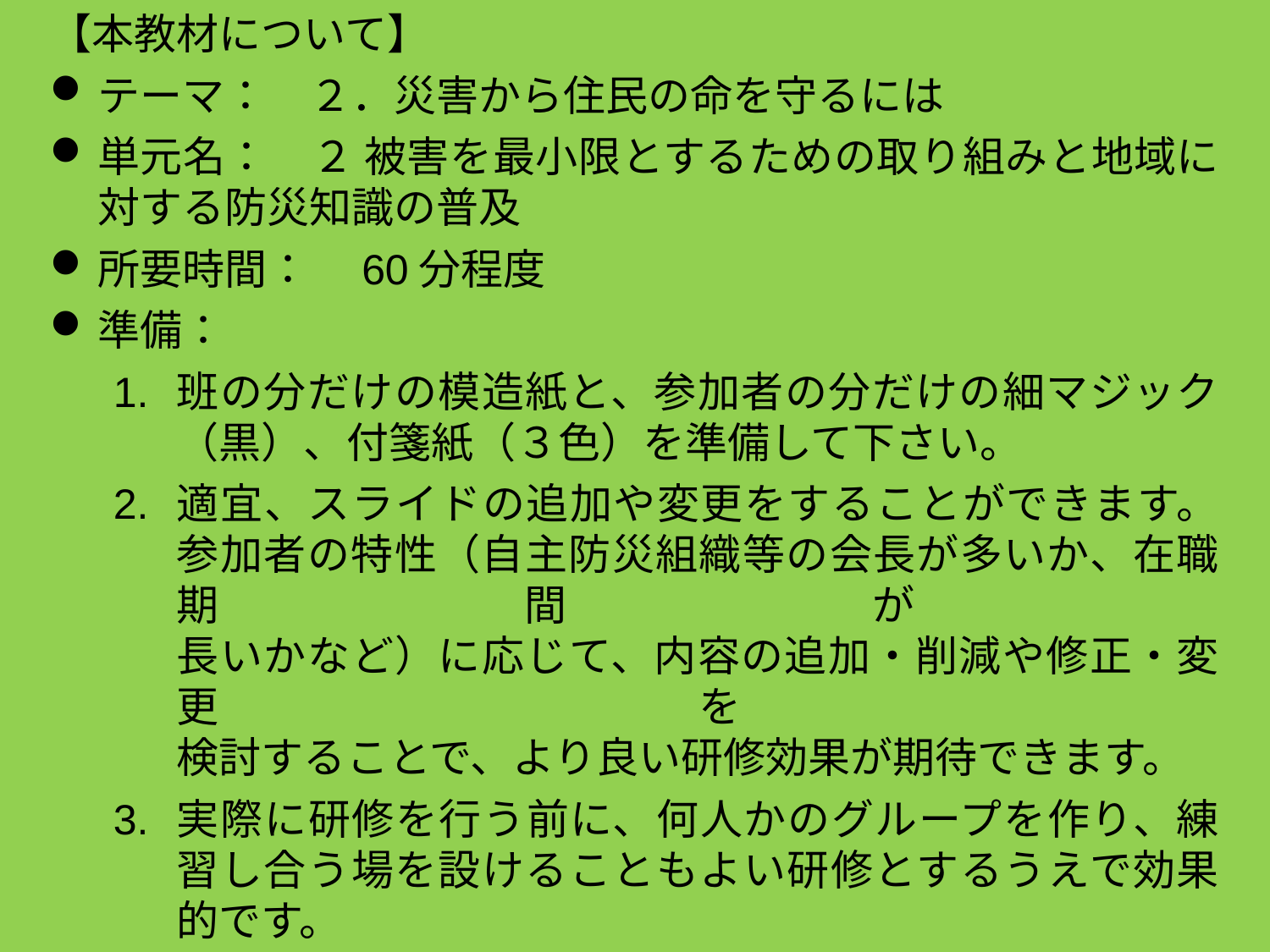

【本教材について】
テーマ：　２．災害から住民の命を守るには
単元名：　２ 被害を最小限とするための取り組みと地域に
対する防災知識の普及
所要時間：　60分程度
準備：
班の分だけの模造紙と、参加者の分だけの細マジック（黒）、付箋紙（３色）を準備して下さい。
適宜、スライドの追加や変更をすることができます。参加者の特性（自主防災組織等の会長が多いか、在職期間が
長いかなど）に応じて、内容の追加・削減や修正・変更を
検討することで、より良い研修効果が期待できます。
実際に研修を行う前に、何人かのグループを作り、練習し合う場を設けることもよい研修とするうえで効果的です。